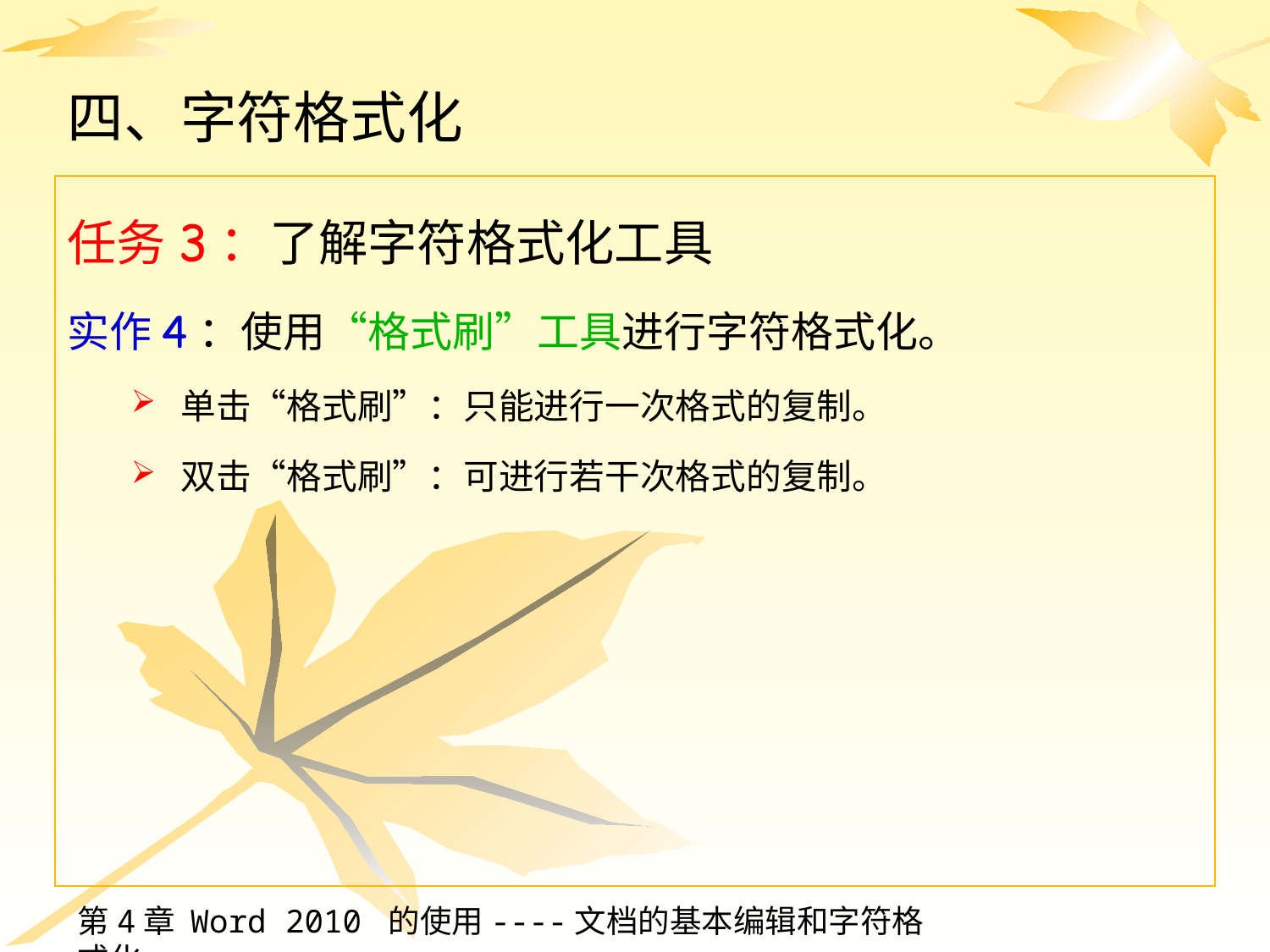

# 四、字符格式化
任务3：了解字符格式化工具
实作4：使用“格式刷”工具进行字符格式化。
单击“格式刷”：只能进行一次格式的复制。
双击“格式刷”：可进行若干次格式的复制。